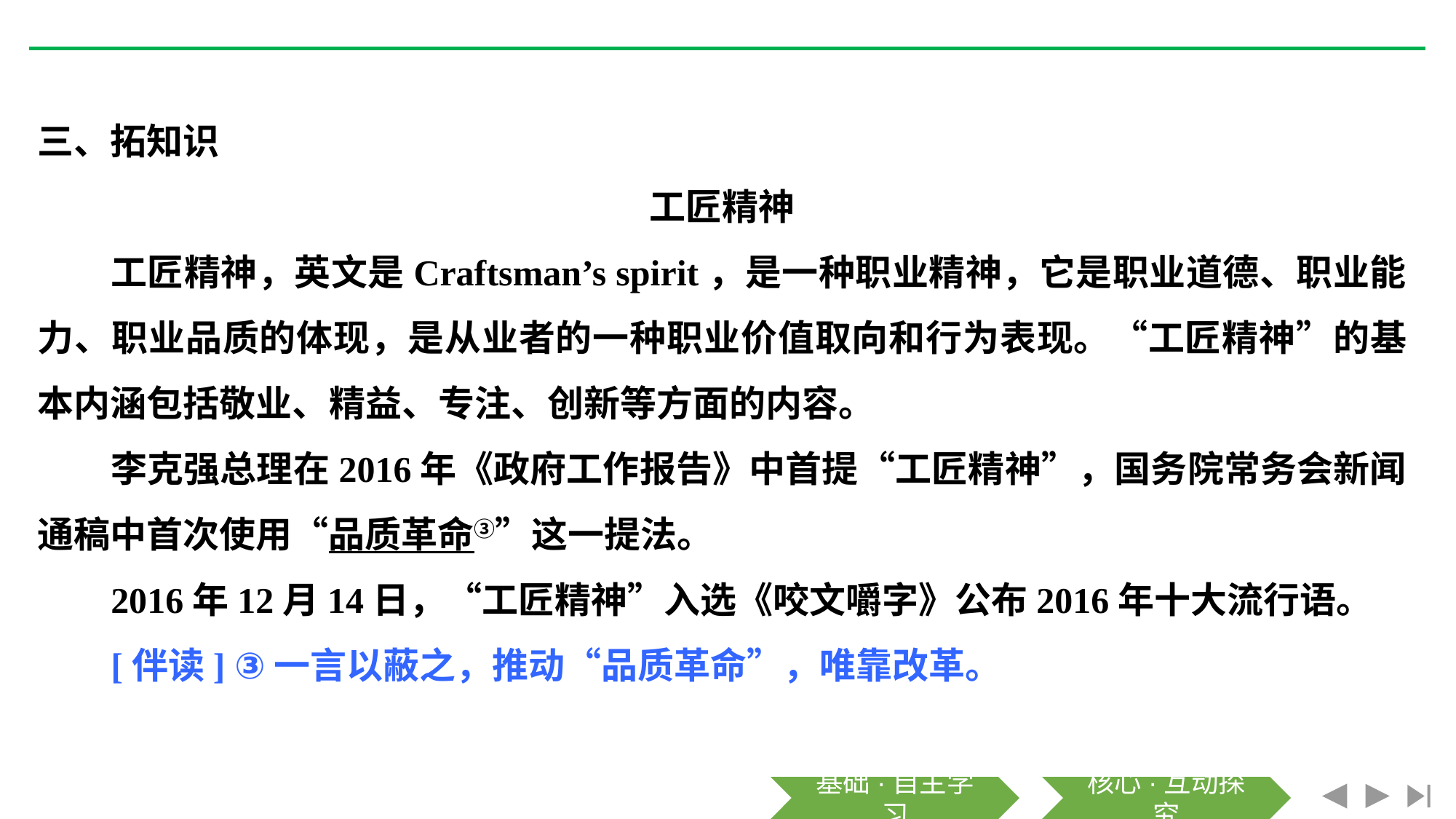

三、拓知识
工匠精神
工匠精神，英文是Craftsman’s spirit，是一种职业精神，它是职业道德、职业能力、职业品质的体现，是从业者的一种职业价值取向和行为表现。“工匠精神”的基本内涵包括敬业、精益、专注、创新等方面的内容。
李克强总理在2016年《政府工作报告》中首提“工匠精神”，国务院常务会新闻通稿中首次使用“品质革命③”这一提法。
2016年12月14日，“工匠精神”入选《咬文嚼字》公布2016年十大流行语。
[伴读] ③一言以蔽之，推动“品质革命”，唯靠改革。